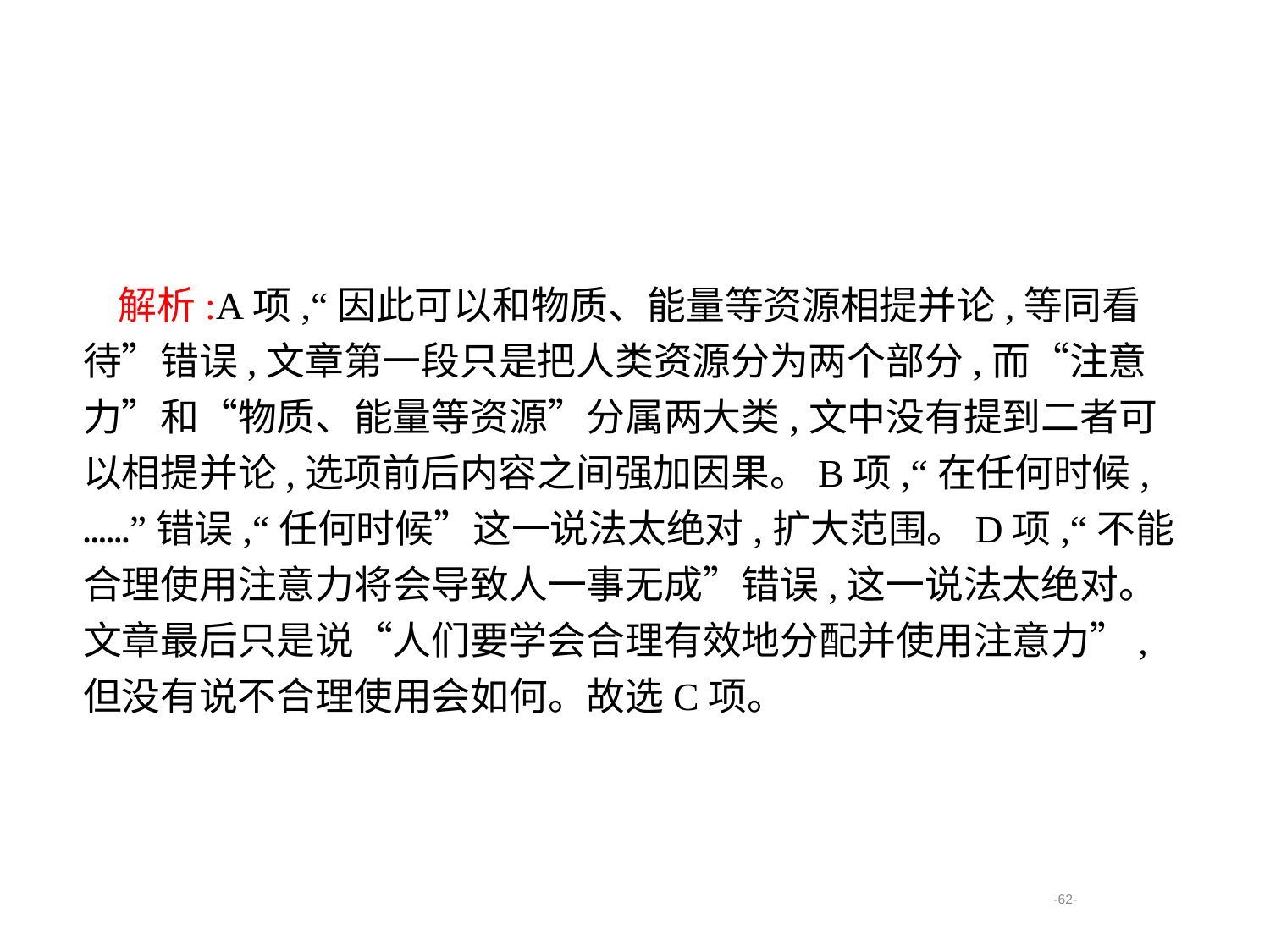

解析:A项,“因此可以和物质、能量等资源相提并论,等同看待”错误,文章第一段只是把人类资源分为两个部分,而“注意力”和“物质、能量等资源”分属两大类,文中没有提到二者可以相提并论,选项前后内容之间强加因果。B项,“在任何时候,……”错误,“任何时候”这一说法太绝对,扩大范围。D项,“不能合理使用注意力将会导致人一事无成”错误,这一说法太绝对。文章最后只是说“人们要学会合理有效地分配并使用注意力”,但没有说不合理使用会如何。故选C项。
-62-